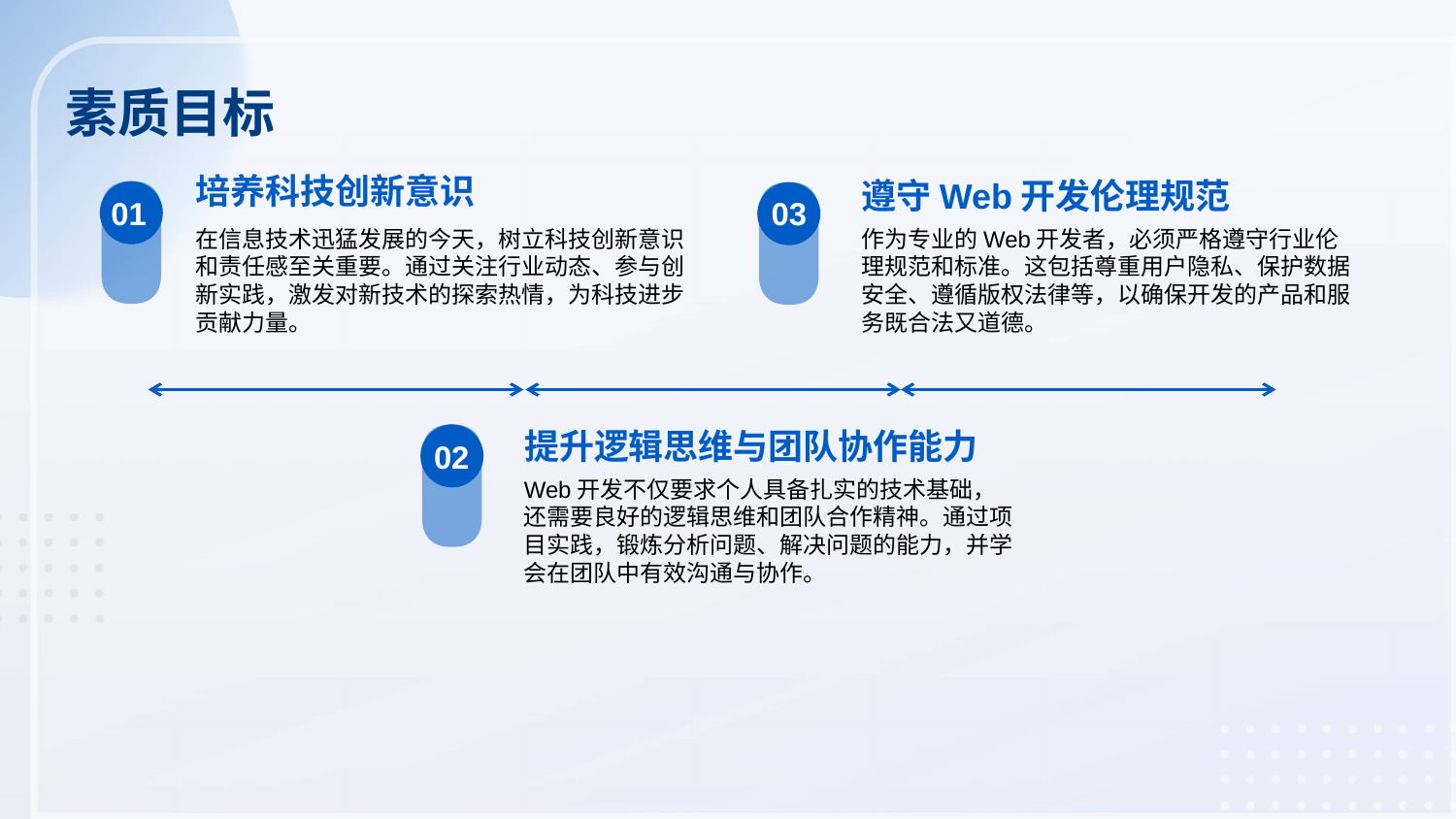

素质目标
培养科技创新意识
遵守Web开发伦理规范
01
03

在信息技术迅猛发展的今天，树立科技创新意识和责任感至关重要。通过关注行业动态、参与创新实践，激发对新技术的探索热情，为科技进步贡献力量。
作为专业的Web开发者，必须严格遵守行业伦理规范和标准。这包括尊重用户隐私、保护数据安全、遵循版权法律等，以确保开发的产品和服务既合法又道德。

提升逻辑思维与团队协作能力
02

Web开发不仅要求个人具备扎实的技术基础，还需要良好的逻辑思维和团队合作精神。通过项目实践，锻炼分析问题、解决问题的能力，并学会在团队中有效沟通与协作。